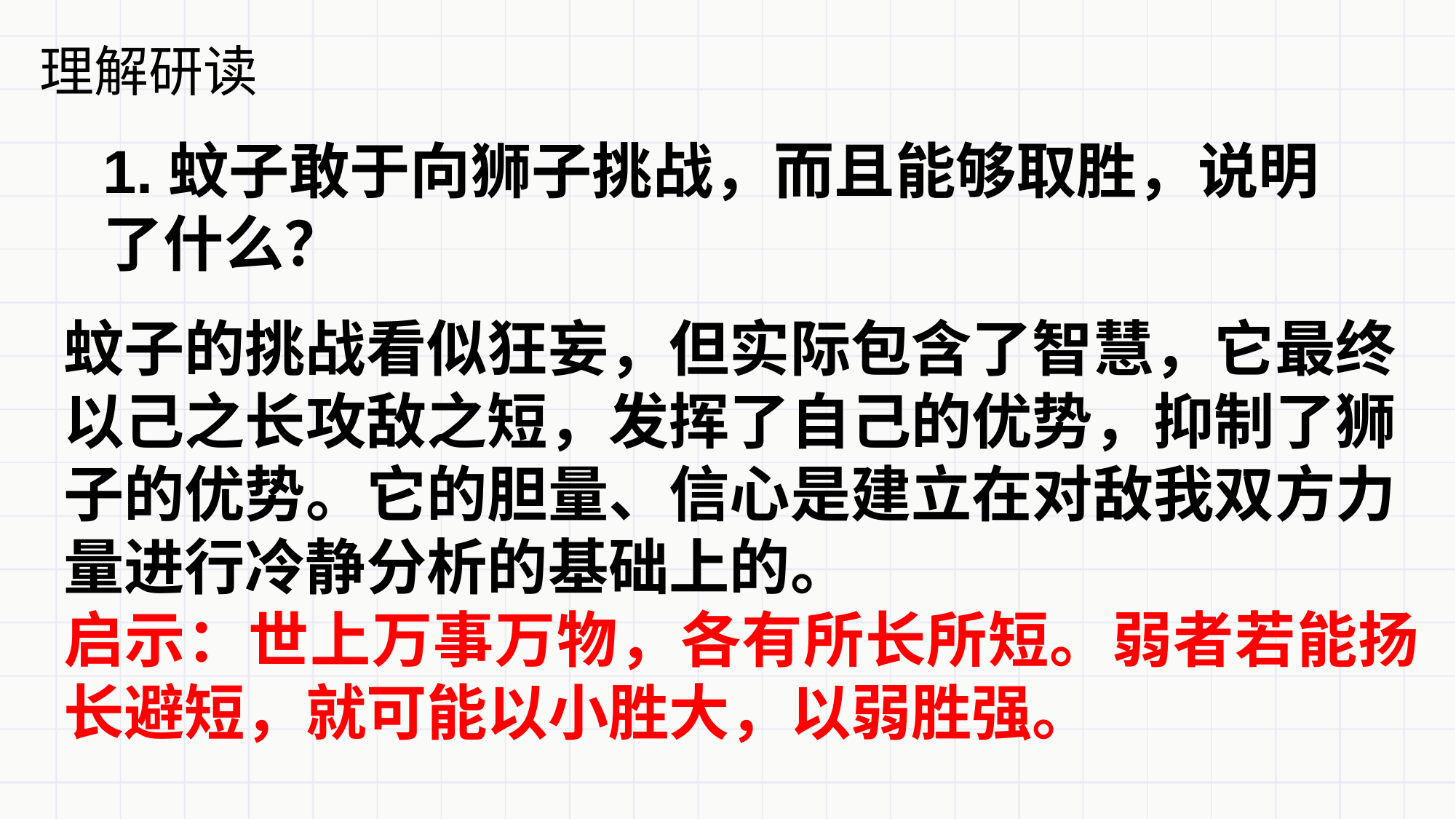

理解研读
1.蚊子敢于向狮子挑战，而且能够取胜，说明了什么？
蚊子的挑战看似狂妄，但实际包含了智慧，它最终以己之长攻敌之短，发挥了自己的优势，抑制了狮子的优势。它的胆量、信心是建立在对敌我双方力量进行冷静分析的基础上的。
启示：世上万事万物，各有所长所短。弱者若能扬长避短，就可能以小胜大，以弱胜强。